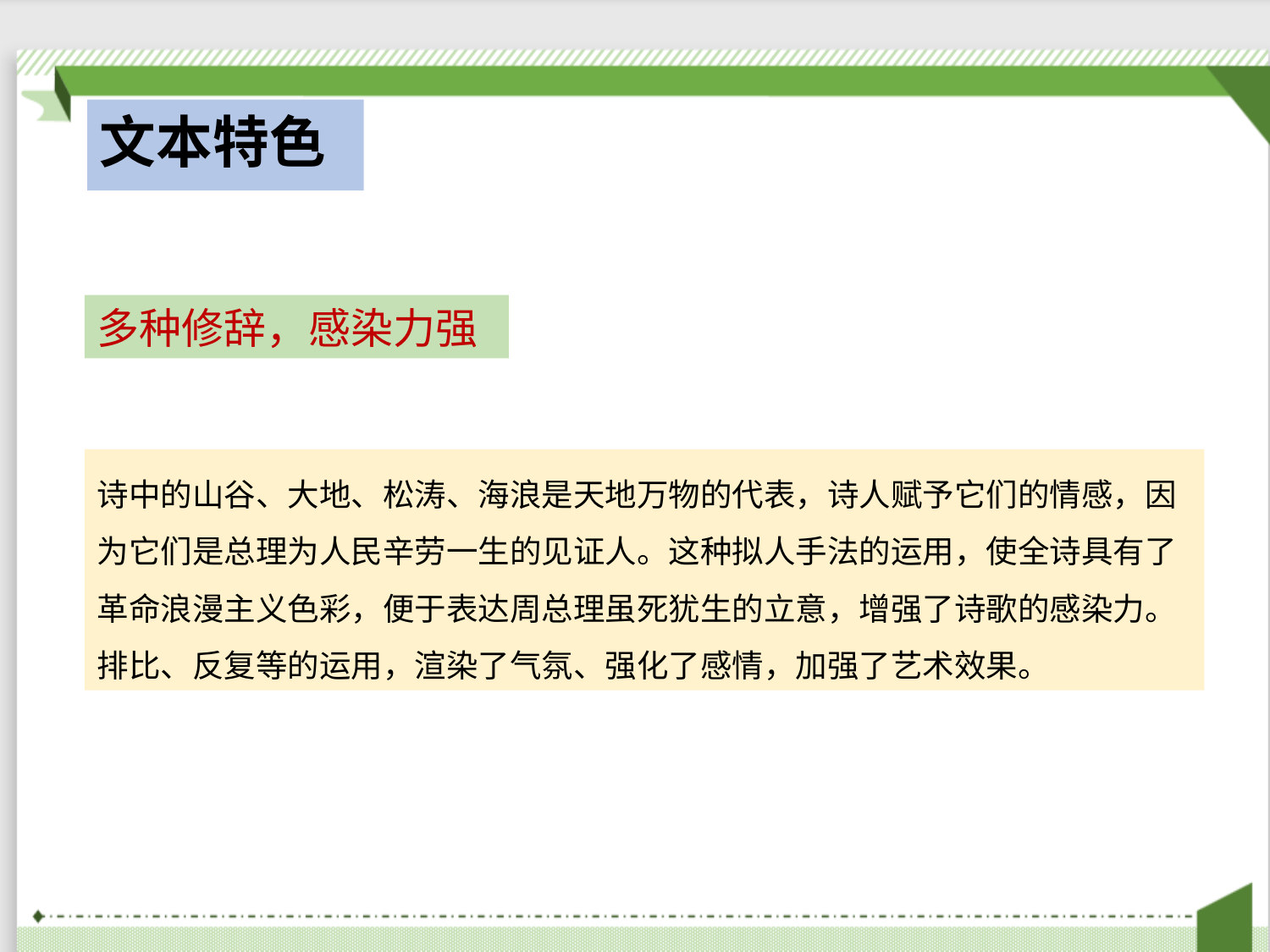

# 文本特色
多种修辞，感染力强
诗中的山谷、大地、松涛、海浪是天地万物的代表，诗人赋予它们的情感，因为它们是总理为人民辛劳一生的见证人。这种拟人手法的运用，使全诗具有了革命浪漫主义色彩，便于表达周总理虽死犹生的立意，增强了诗歌的感染力。排比、反复等的运用，渲染了气氛、强化了感情，加强了艺术效果。